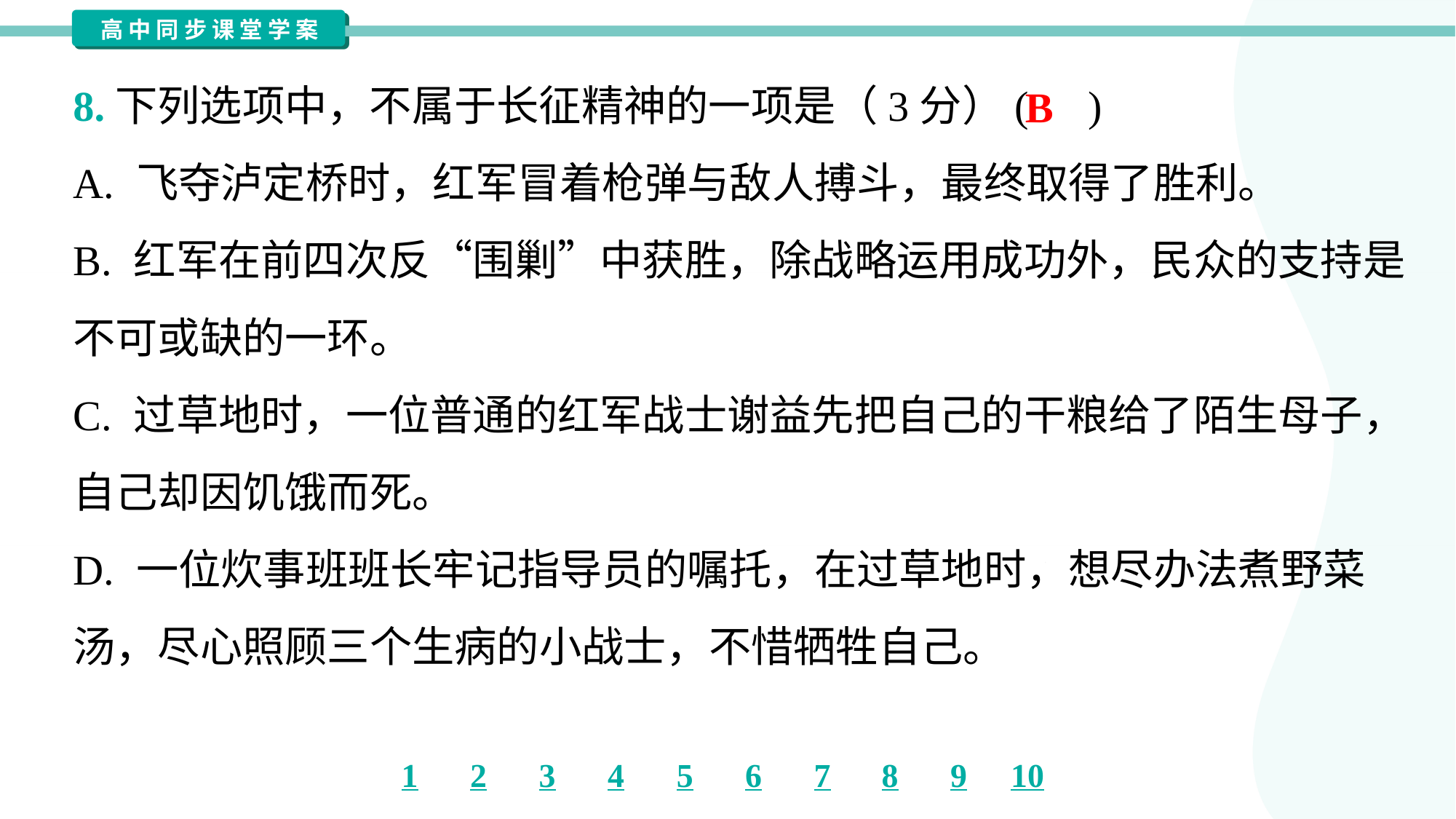

8.下列选项中，不属于长征精神的一项是（3分）(     )
B
A. 飞夺泸定桥时，红军冒着枪弹与敌人搏斗，最终取得了胜利。
B. 红军在前四次反“围剿”中获胜，除战略运用成功外，民众的支持是
不可或缺的一环。
C. 过草地时，一位普通的红军战士谢益先把自己的干粮给了陌生母子，
自己却因饥饿而死。
D. 一位炊事班班长牢记指导员的嘱托，在过草地时，想尽办法煮野菜
汤，尽心照顾三个生病的小战士，不惜牺牲自己。